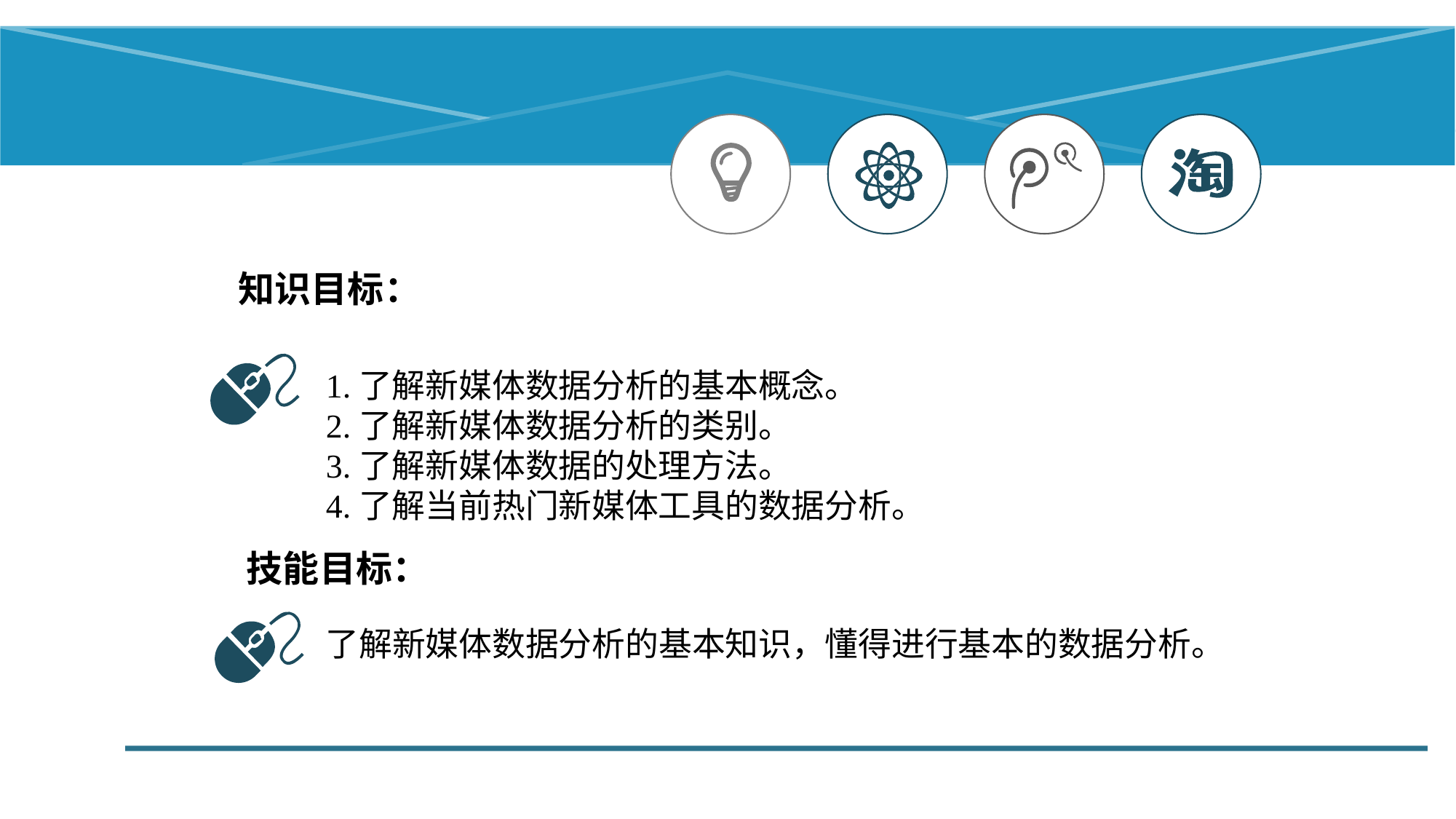

知识目标：

1.了解新媒体数据分析的基本概念。
2.了解新媒体数据分析的类别。
3.了解新媒体数据的处理方法。
4.了解当前热门新媒体工具的数据分析。
技能目标：

了解新媒体数据分析的基本知识，懂得进行基本的数据分析。